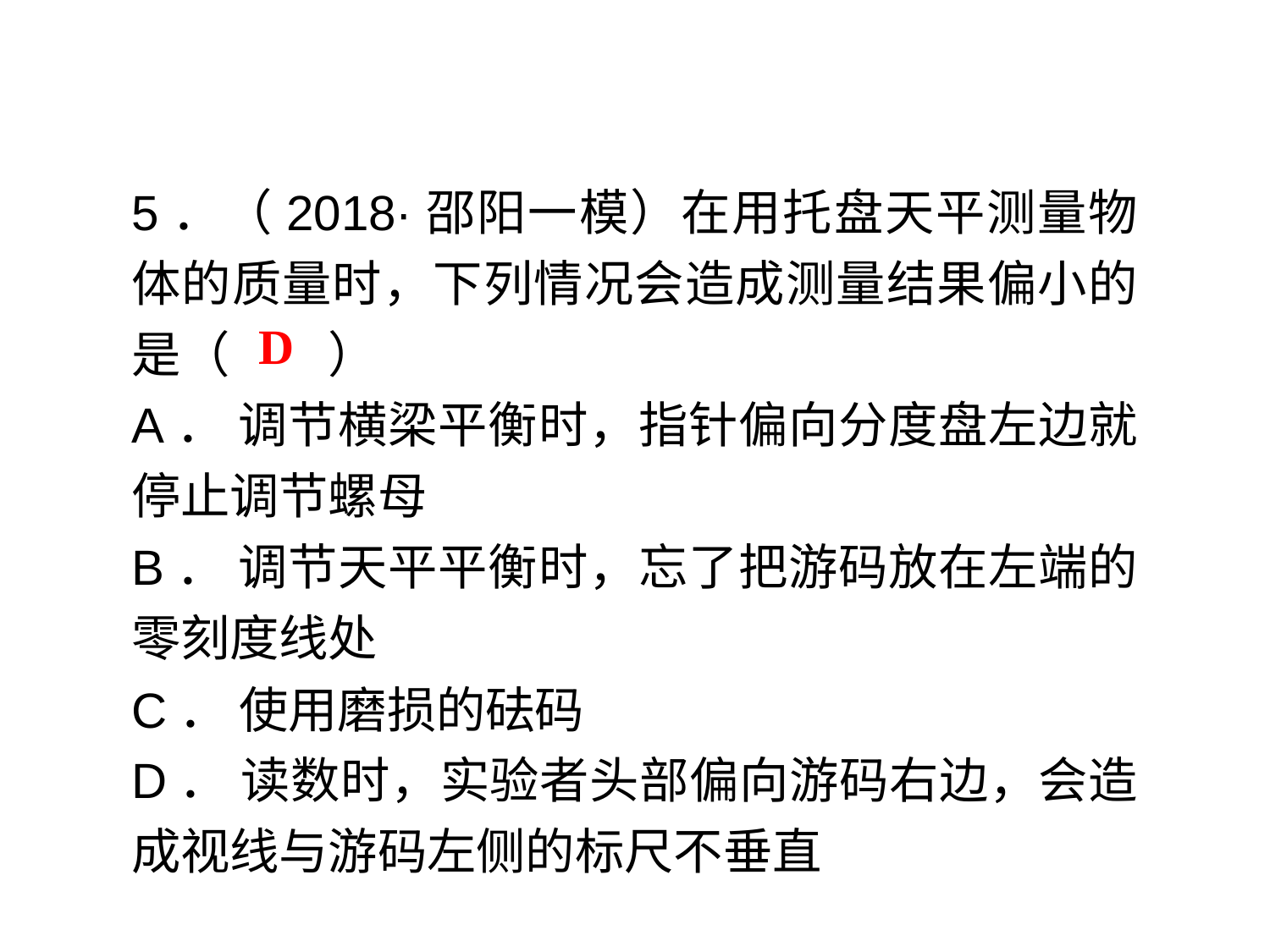

5．（2018·邵阳一模）在用托盘天平测量物体的质量时，下列情况会造成测量结果偏小的是（　　）
A． 调节横梁平衡时，指针偏向分度盘左边就停止调节螺母
B． 调节天平平衡时，忘了把游码放在左端的零刻度线处
C． 使用磨损的砝码
D． 读数时，实验者头部偏向游码右边，会造成视线与游码左侧的标尺不垂直
D